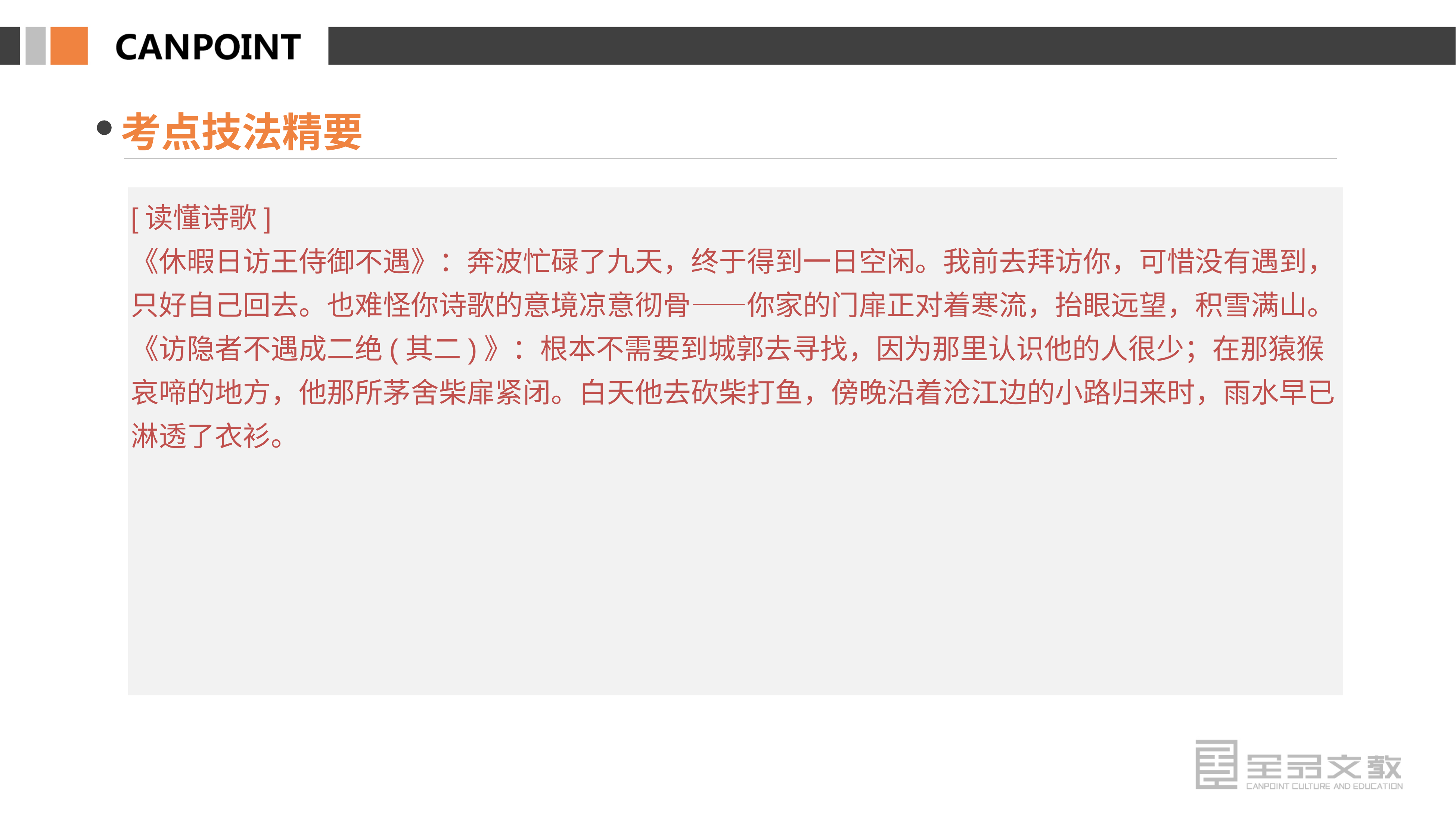

考点技法精要

[读懂诗歌]
《休暇日访王侍御不遇》：奔波忙碌了九天，终于得到一日空闲。我前去拜访你，可惜没有遇到，只好自己回去。也难怪你诗歌的意境凉意彻骨——你家的门扉正对着寒流，抬眼远望，积雪满山。
《访隐者不遇成二绝(其二)》：根本不需要到城郭去寻找，因为那里认识他的人很少；在那猿猴哀啼的地方，他那所茅舍柴扉紧闭。白天他去砍柴打鱼，傍晚沿着沧江边的小路归来时，雨水早已淋透了衣衫。